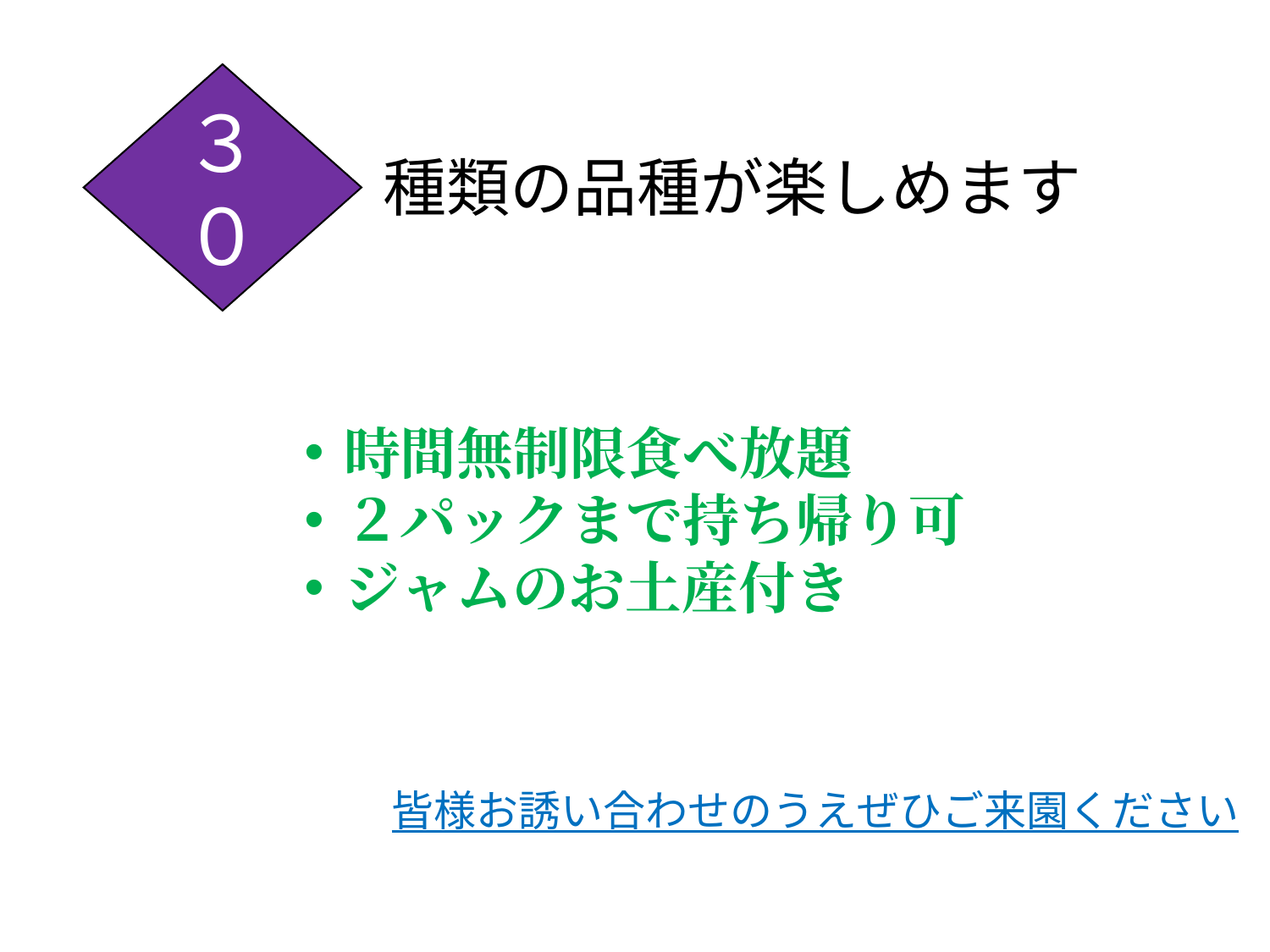

３０
種類の品種が楽しめます
時間無制限食べ放題
２パックまで持ち帰り可
ジャムのお土産付き
皆様お誘い合わせのうえぜひご来園ください